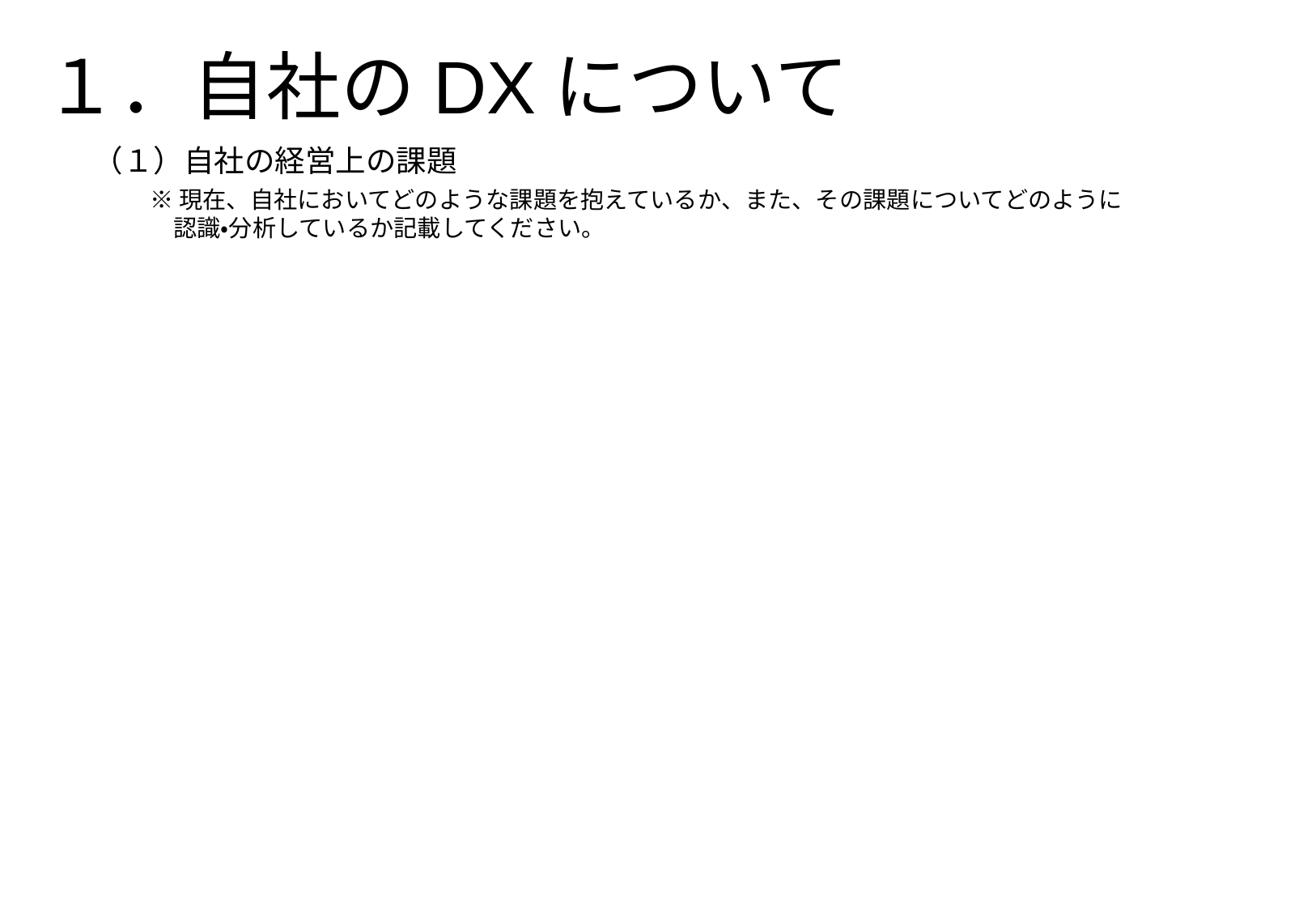

# １．自社のDXについて
（１）自社の経営上の課題
※現在、自社においてどのような課題を抱えているか、また、その課題についてどのように
　認識・分析しているか記載してください。